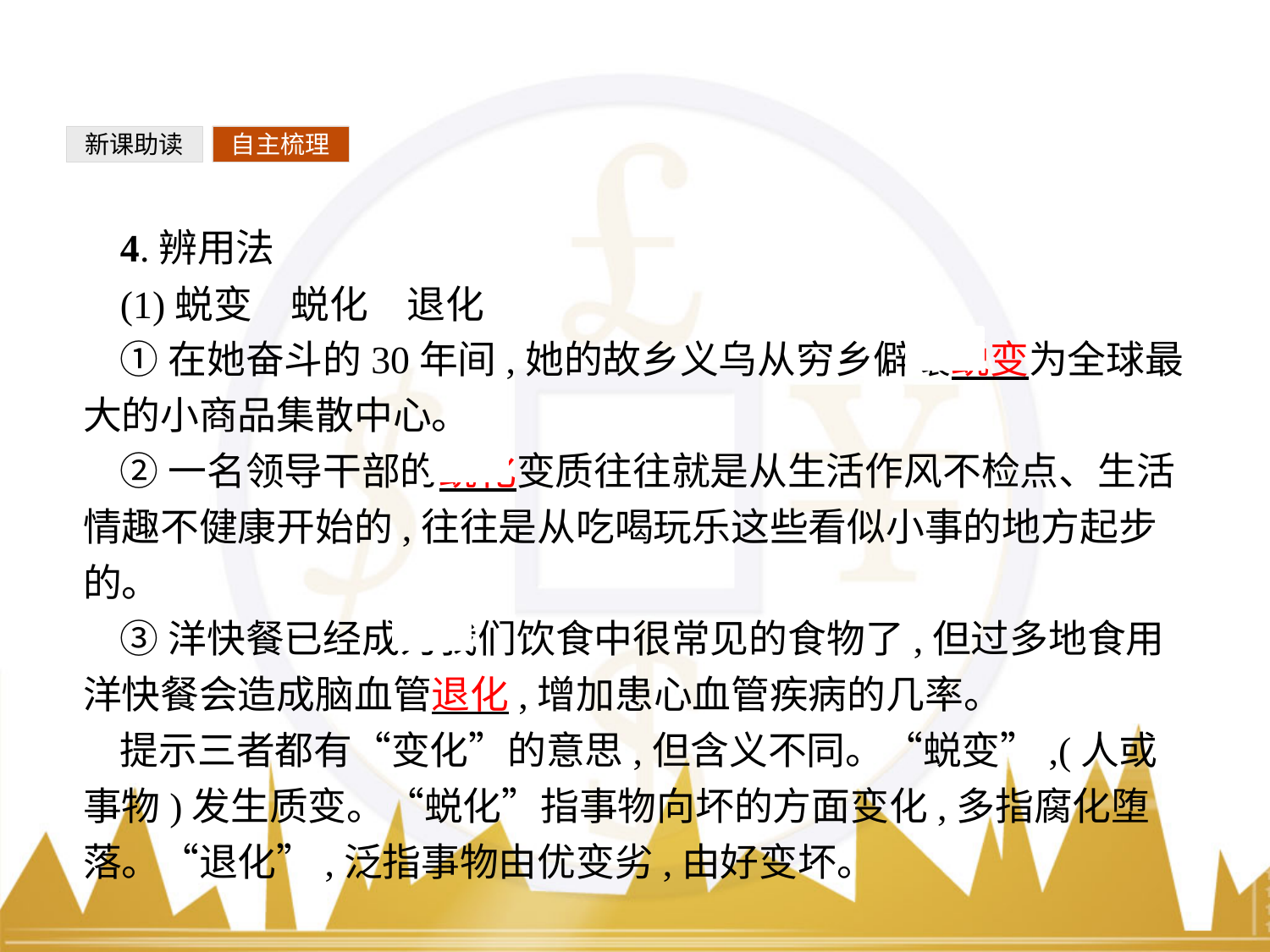

新课助读
自主梳理
4.辨用法
(1)蜕变　蜕化　退化
①在她奋斗的30年间,她的故乡义乌从穷乡僻壤蜕变为全球最大的小商品集散中心。
②一名领导干部的蜕化变质往往就是从生活作风不检点、生活情趣不健康开始的,往往是从吃喝玩乐这些看似小事的地方起步的。
③洋快餐已经成为我们饮食中很常见的食物了,但过多地食用洋快餐会造成脑血管退化,增加患心血管疾病的几率。
提示三者都有“变化”的意思,但含义不同。“蜕变”,(人或事物)发生质变。“蜕化”指事物向坏的方面变化,多指腐化堕落。“退化”,泛指事物由优变劣,由好变坏。